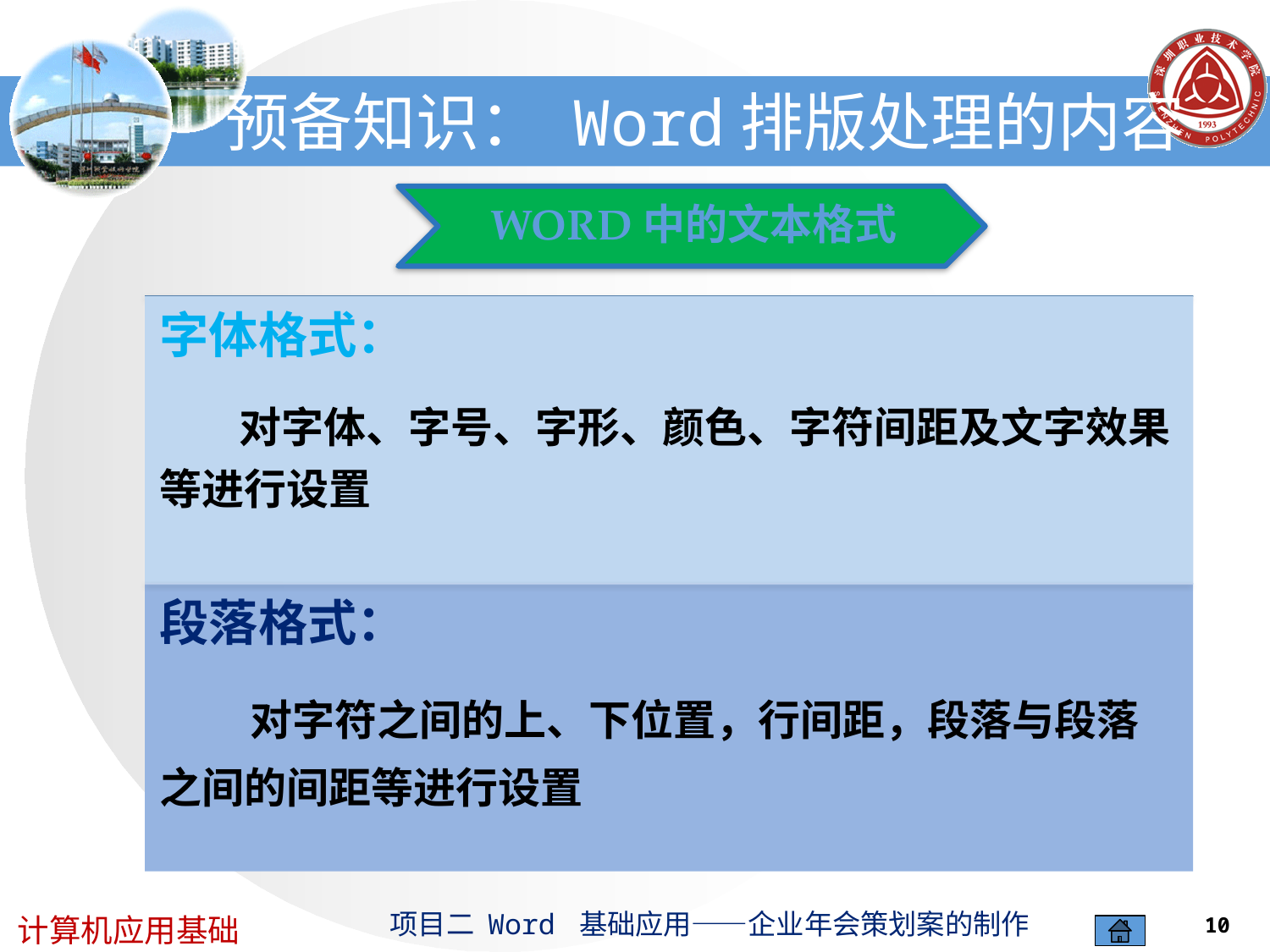

# 预备知识： Word排版处理的内容
Word中的文本格式
字体格式：
      对字体、字号、字形、颜色、字符间距及文字效果等进行设置
段落格式：
       对字符之间的上、下位置，行间距，段落与段落之间的间距等进行设置
10